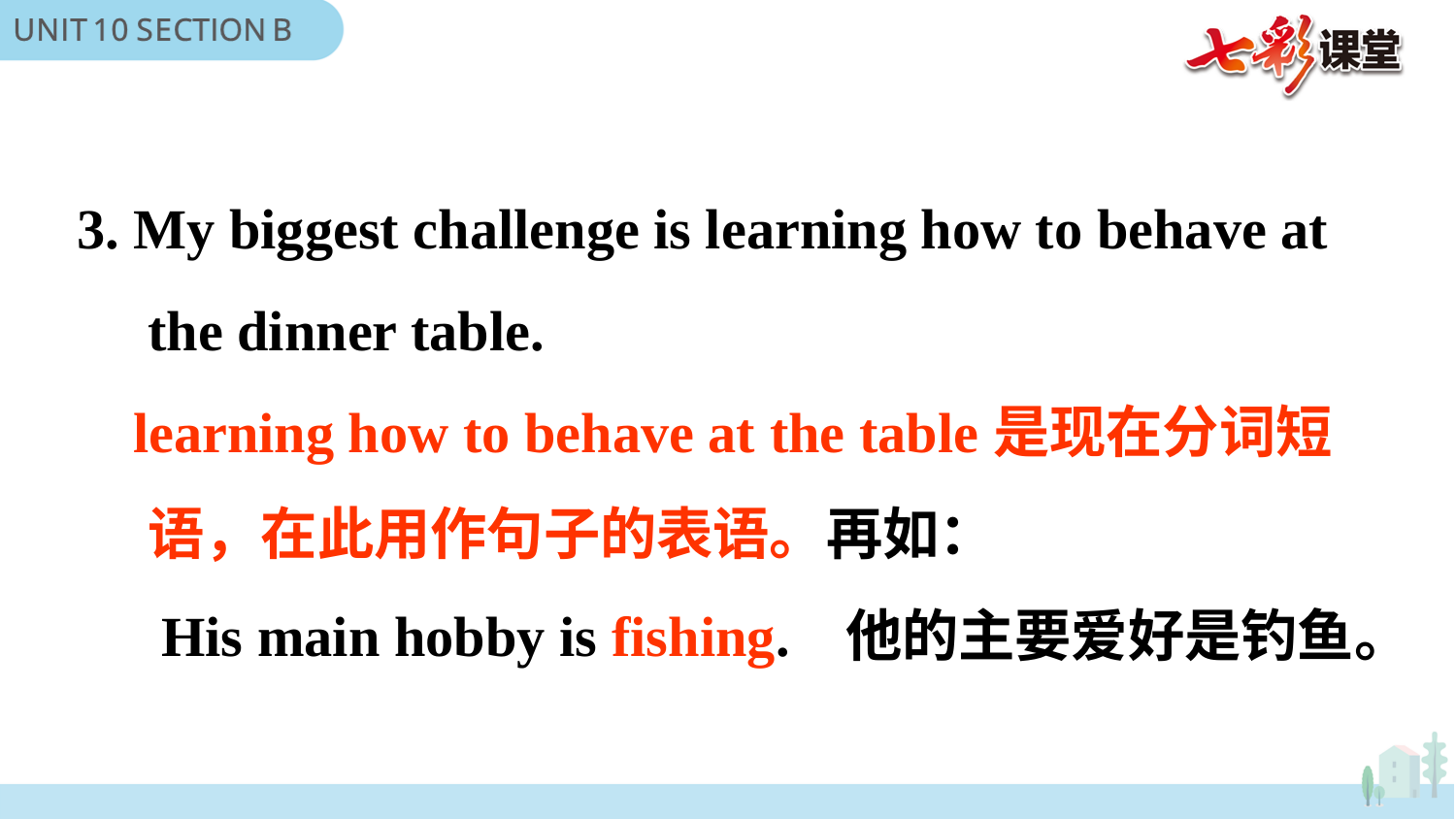

3. My biggest challenge is learning how to behave at the dinner table.
    learning how to behave at the table是现在分词短语，在此用作句子的表语。再如：
      His main hobby is fishing.   他的主要爱好是钓鱼。